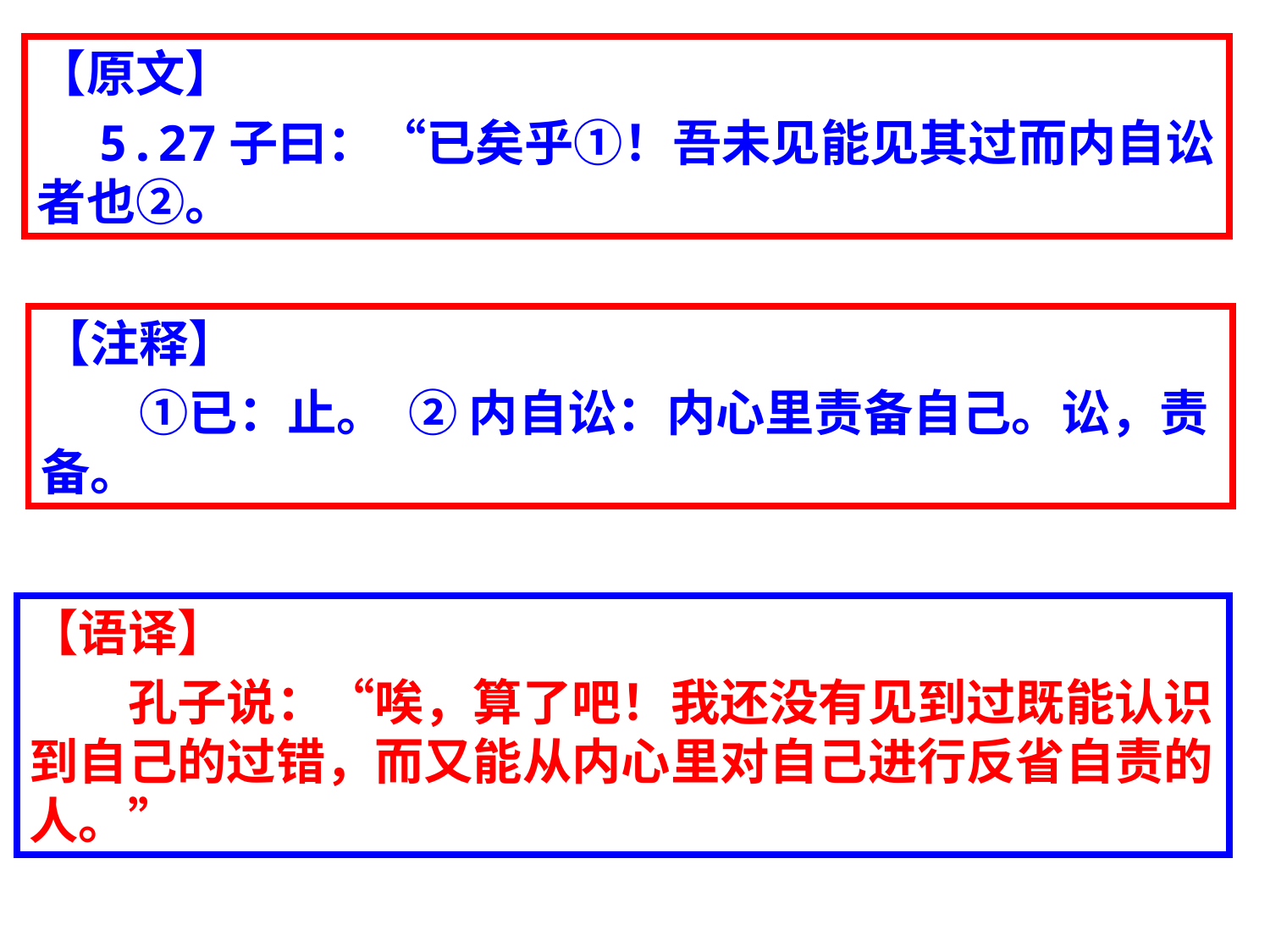

【原文】
　5.27子曰：“已矣乎①！吾未见能见其过而内自讼者也②。
【注释】
　　①已：止。  ② 内自讼：内心里责备自己。讼，责备。
【语译】
　　孔子说：“唉，算了吧！我还没有见到过既能认识到自己的过错，而又能从内心里对自己进行反省自责的人。”